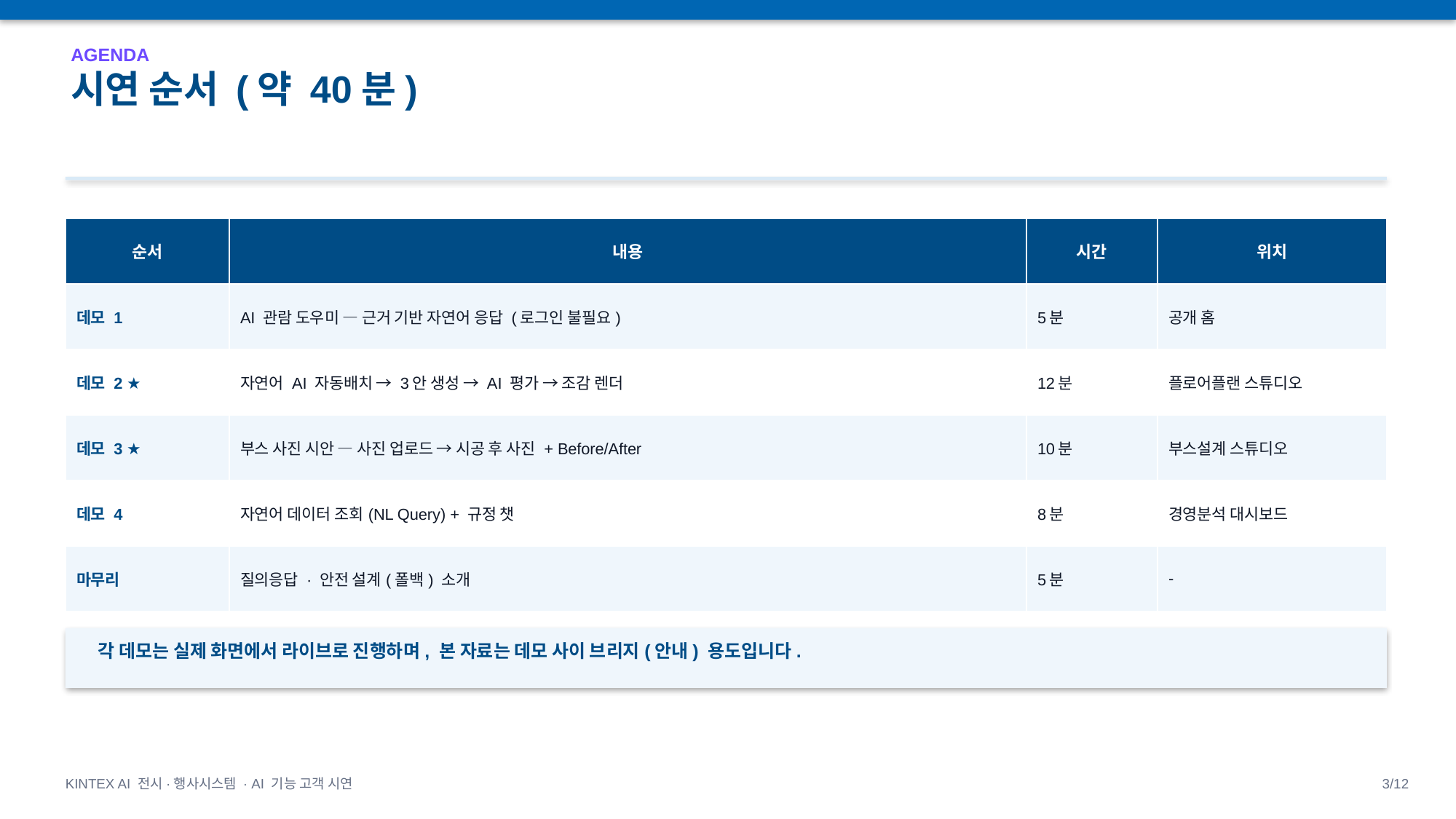

AGENDA
시연 순서 (약 40분)

| 순서 | 내용 | 시간 | 위치 |
| --- | --- | --- | --- |
| 데모 1 | AI 관람 도우미 — 근거 기반 자연어 응답 (로그인 불필요) | 5분 | 공개 홈 |
| 데모 2 ★ | 자연어 AI 자동배치 → 3안 생성 → AI 평가 → 조감 렌더 | 12분 | 플로어플랜 스튜디오 |
| 데모 3 ★ | 부스 사진 시안 — 사진 업로드 → 시공 후 사진 + Before/After | 10분 | 부스설계 스튜디오 |
| 데모 4 | 자연어 데이터 조회(NL Query) + 규정 챗 | 8분 | 경영분석 대시보드 |
| 마무리 | 질의응답 · 안전 설계(폴백) 소개 | 5분 | - |

각 데모는 실제 화면에서 라이브로 진행하며, 본 자료는 데모 사이 브리지(안내) 용도입니다.
KINTEX AI 전시·행사시스템 · AI 기능 고객 시연
3/12